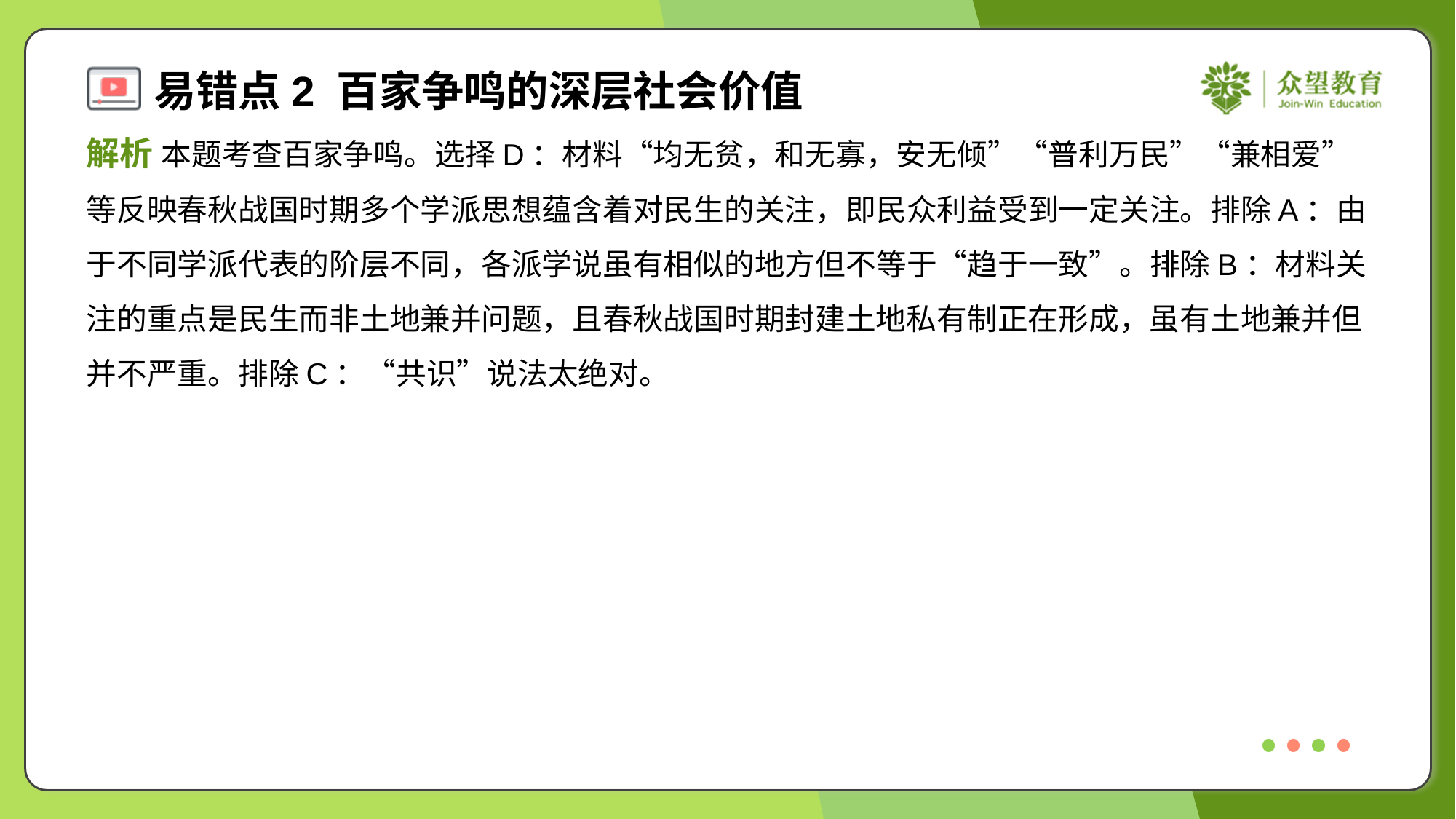

解析 本题考查百家争鸣。选择D：材料“均无贫，和无寡，安无倾”“普利万民”“兼相爱”
等反映春秋战国时期多个学派思想蕴含着对民生的关注，即民众利益受到一定关注。排除A：由
于不同学派代表的阶层不同，各派学说虽有相似的地方但不等于“趋于一致”。排除B：材料关
注的重点是民生而非土地兼并问题，且春秋战国时期封建土地私有制正在形成，虽有土地兼并但
并不严重。排除C：“共识”说法太绝对。